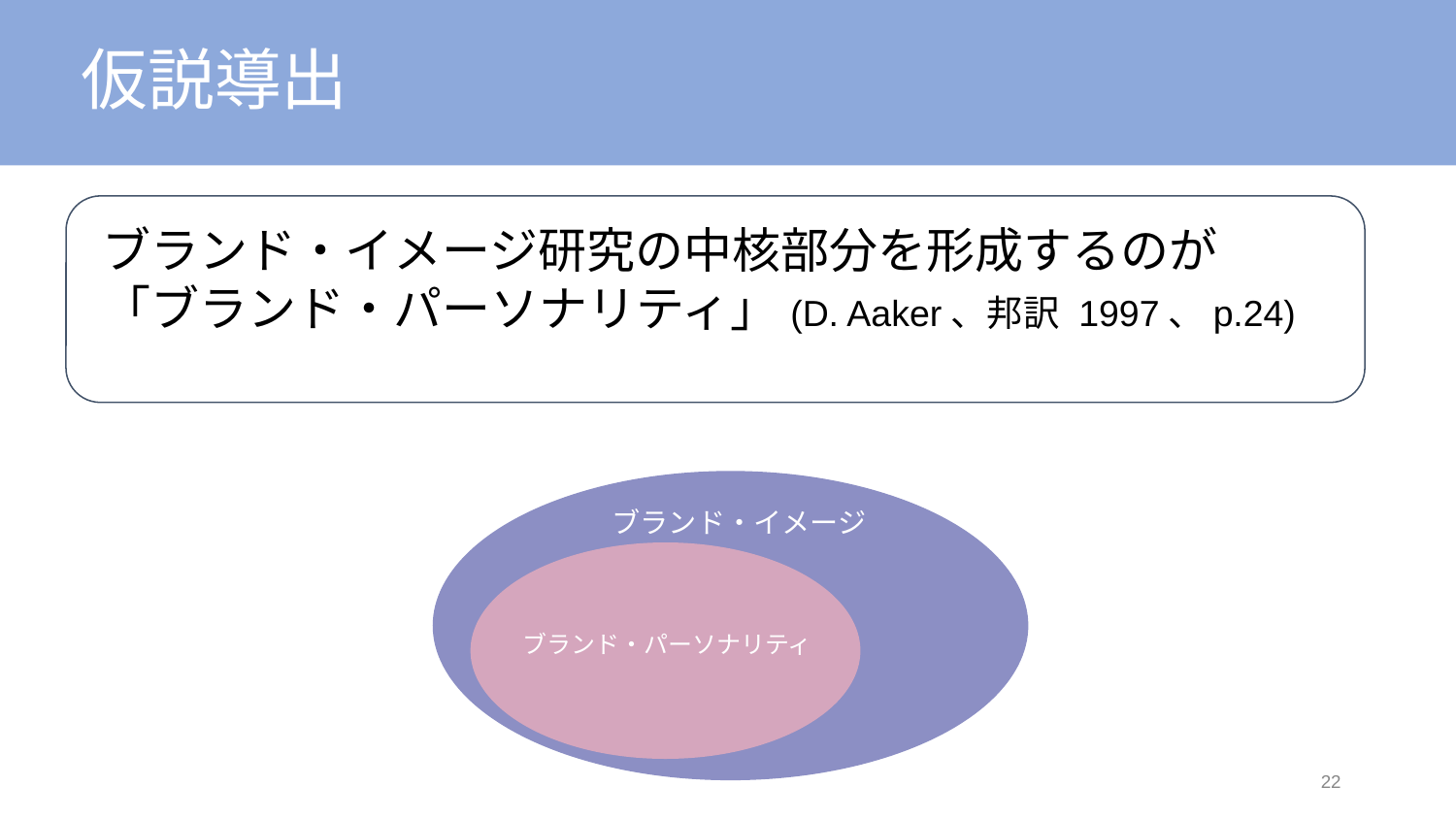

# 仮説導出

ブランド・イメージ研究の中核部分を形成するのが
「ブランド・パーソナリティ」(D. Aaker、邦訳 1997、p.24)

ブランド・イメージ

ブランド・パーソナリティ
22